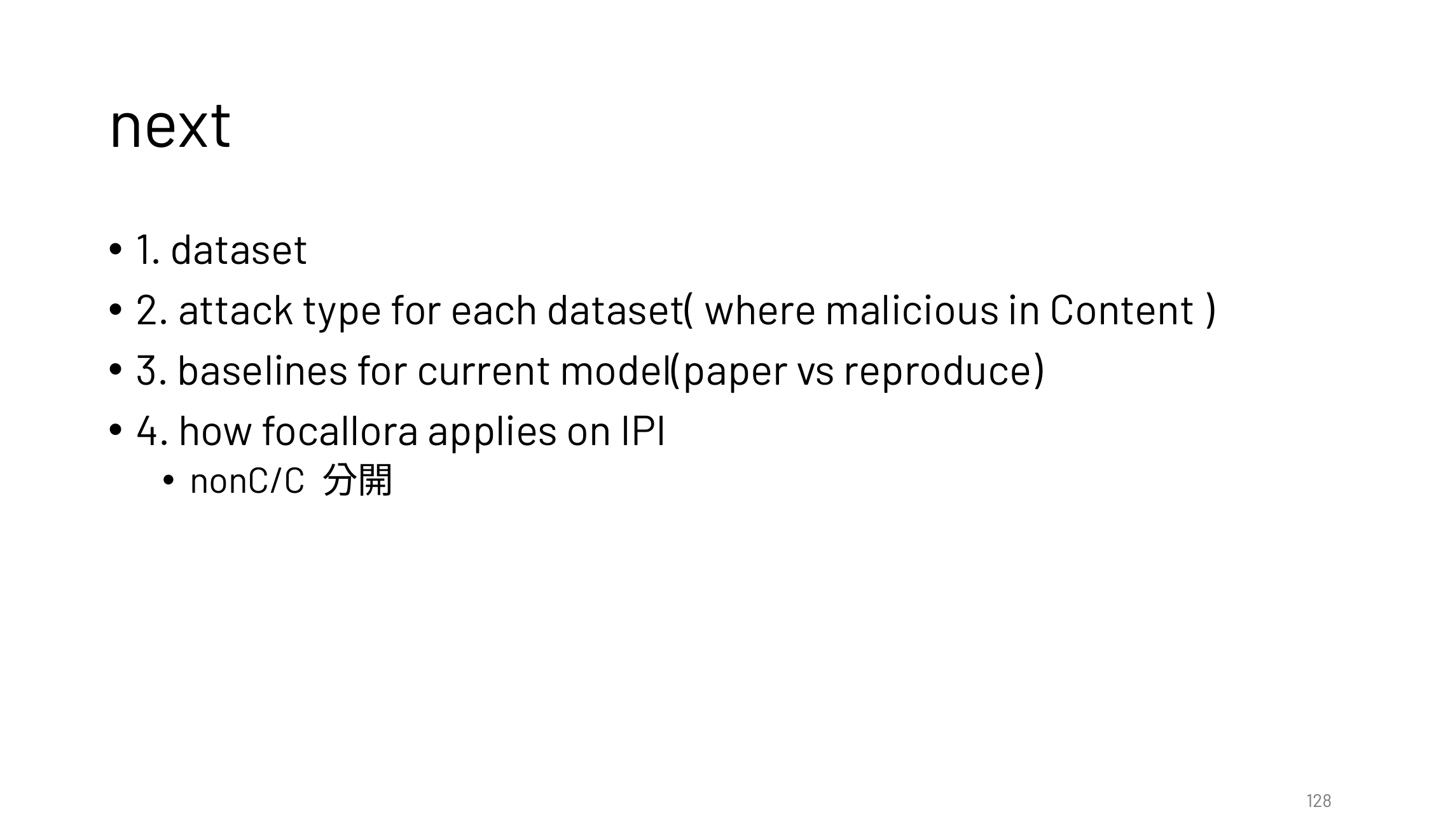

# next
1. dataset
2. attack type for each dataset( where malicious in Content )
3. baselines for current model(paper vs reproduce)
4. how focallora applies on IPI
nonC/C 分開

128